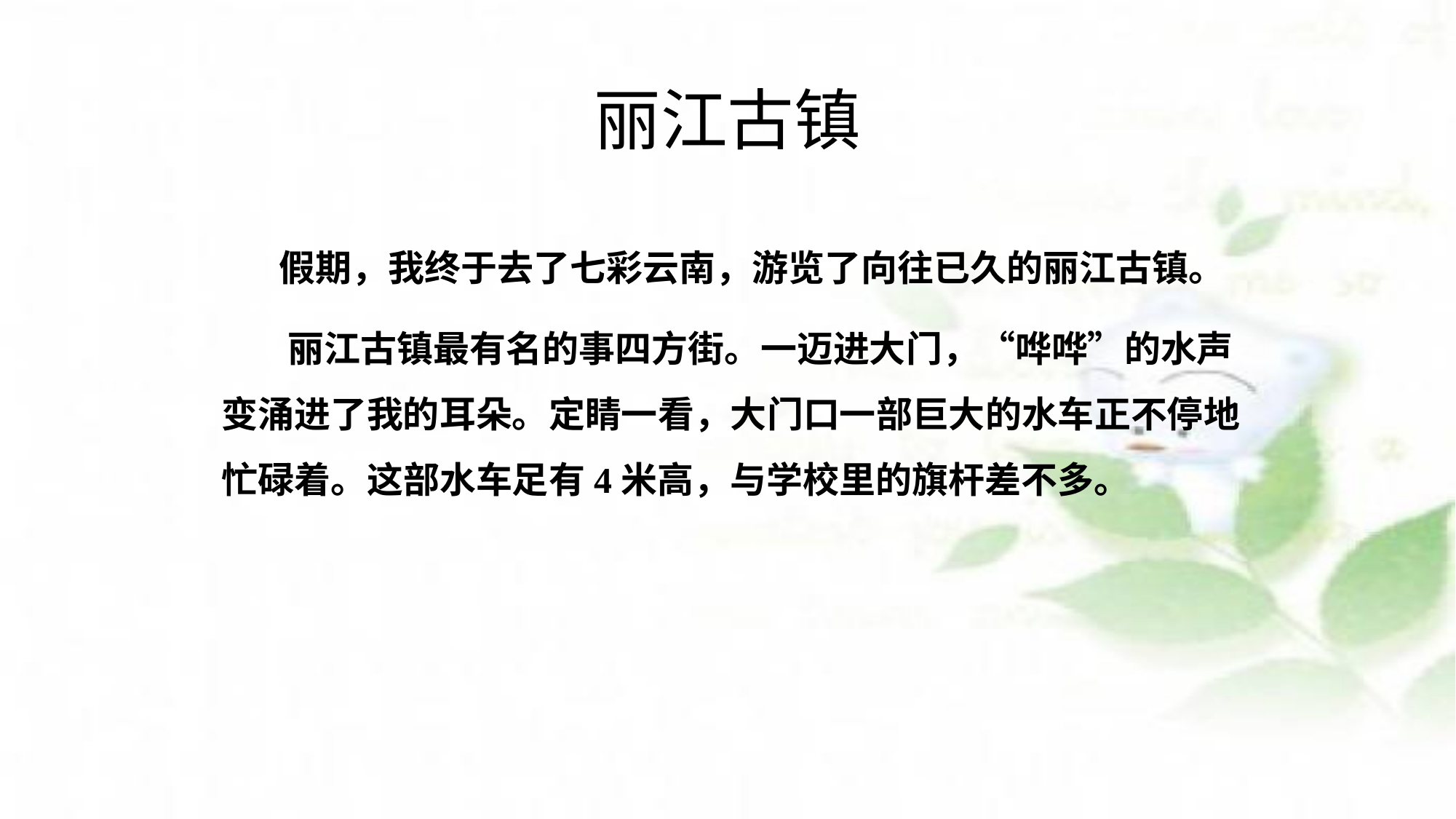

# 丽江古镇
      假期，我终于去了七彩云南，游览了向往已久的丽江古镇。
       丽江古镇最有名的事四方街。一迈进大门，“哗哗”的水声变涌进了我的耳朵。定睛一看，大门口一部巨大的水车正不停地忙碌着。这部水车足有4米高，与学校里的旗杆差不多。